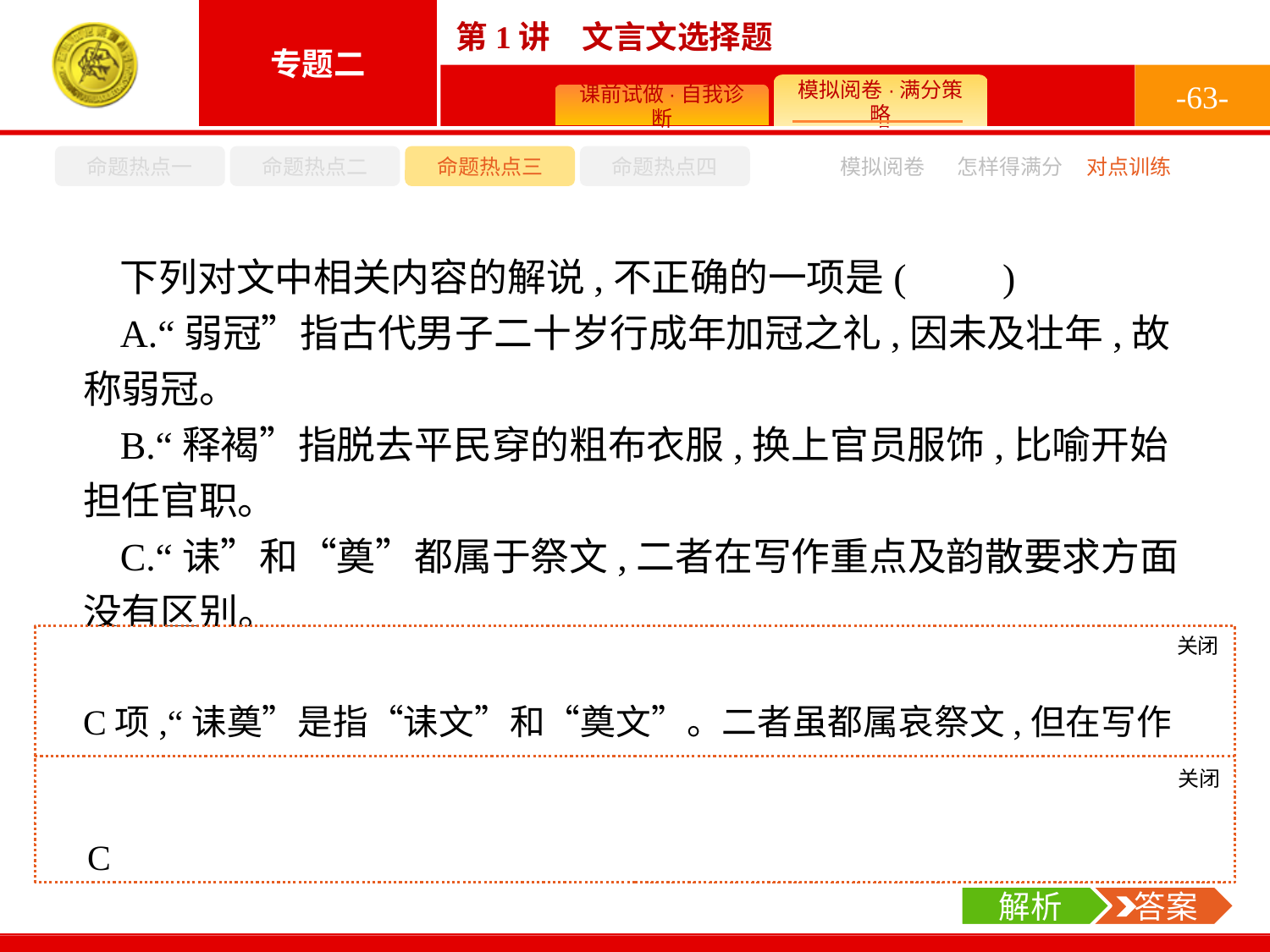

-63-
命题热点一
命题热点二
命题热点三
命题热点四
模拟阅卷
怎样得满分
对点训练
下列对文中相关内容的解说,不正确的一项是(　　)
A.“弱冠”指古代男子二十岁行成年加冠之礼,因未及壮年,故称弱冠。
B.“释褐”指脱去平民穿的粗布衣服,换上官员服饰,比喻开始担任官职。
C.“诔”和“奠”都属于祭文,二者在写作重点及韵散要求方面没有区别。
D.《唐书》是记载唐朝历史的纪传体史书,北宋以后有新旧《唐书》之分。

关闭
解析

C项,“诔奠”是指“诔文”和“奠文”。二者虽都属哀祭文,但在写作的重点及韵散的要求方面也有一些区别:“诔”多用作“上对下”“尊对卑”,“奠”则没有这样的要求;诔文是韵文,奠文则不一定是韵文。

关闭
解析
  答案

C
解析
  答案